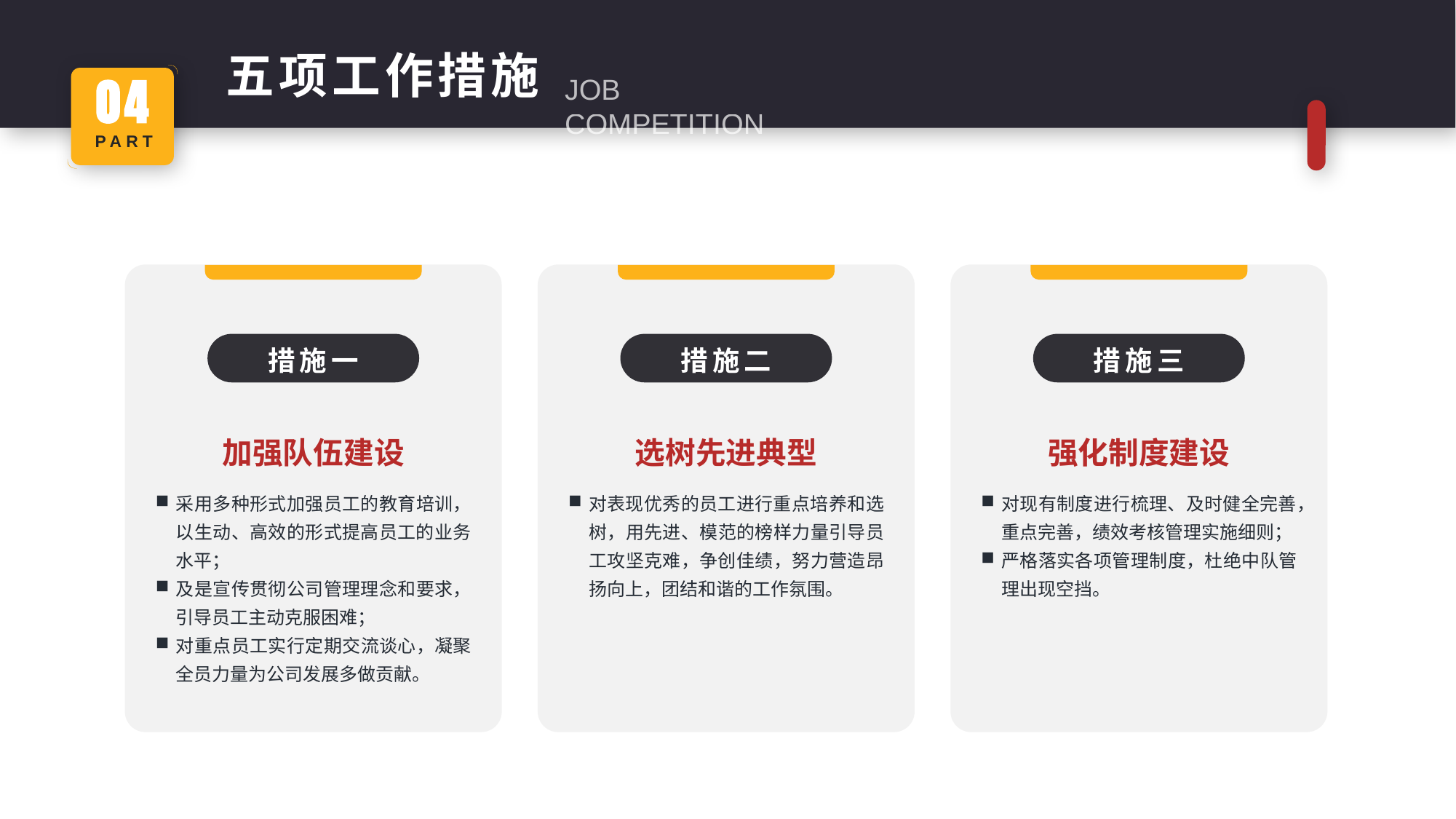

五项工作措施

04
PART

JOB COMPETITION

措施一
加强队伍建设
采用多种形式加强员工的教育培训，以生动、高效的形式提高员工的业务水平；
及是宣传贯彻公司管理理念和要求，引导员工主动克服困难；
对重点员工实行定期交流谈心，凝聚全员力量为公司发展多做贡献。

措施二
选树先进典型
对表现优秀的员工进行重点培养和选树，用先进、模范的榜样力量引导员工攻坚克难，争创佳绩，努力营造昂扬向上，团结和谐的工作氛围。

措施三
强化制度建设
对现有制度进行梳理、及时健全完善，重点完善，绩效考核管理实施细则；
严格落实各项管理制度，杜绝中队管理出现空挡。